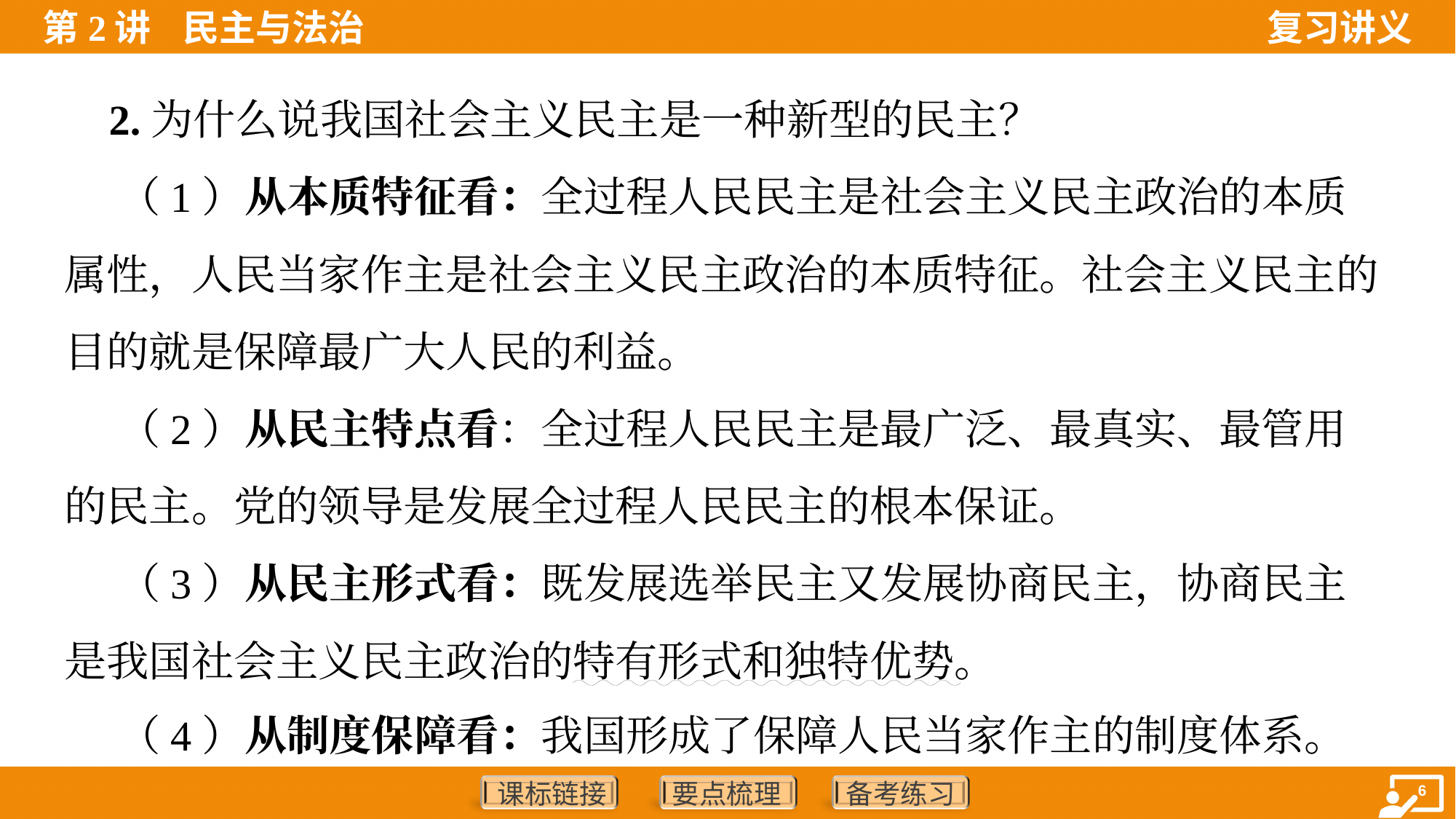

2.为什么说我国社会主义民主是一种新型的民主？
    （1）从本质特征看：全过程人民民主是社会主义民主政治的本质
属性，人民当家作主是社会主义民主政治的本质特征。社会主义民主的
目的就是保障最广大人民的利益。
    （2）从民主特点看：全过程人民民主是最广泛、最真实、最管用
的民主。党的领导是发展全过程人民民主的根本保证。
    （3）从民主形式看：既发展选举民主又发展协商民主，协商民主
是我国社会主义民主政治的特有形式和独特优势。
    （4）从制度保障看：我国形成了保障人民当家作主的制度体系。